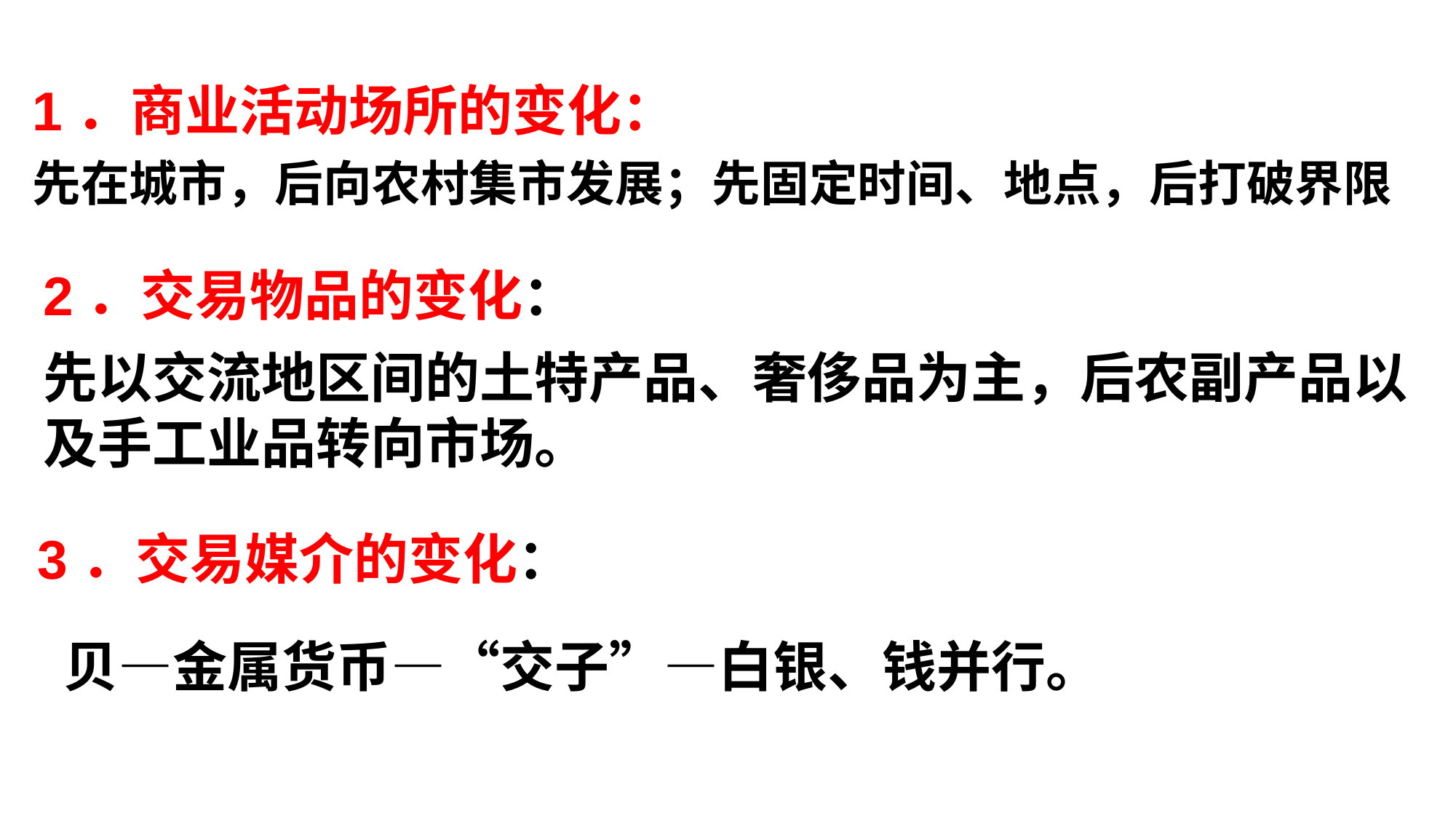

1．商业活动场所的变化：
先在城市，后向农村集市发展；先固定时间、地点，后打破界限
2．交易物品的变化：
先以交流地区间的土特产品、奢侈品为主，后农副产品以及手工业品转向市场。
3．交易媒介的变化：
贝—金属货币—“交子”—白银、钱并行。